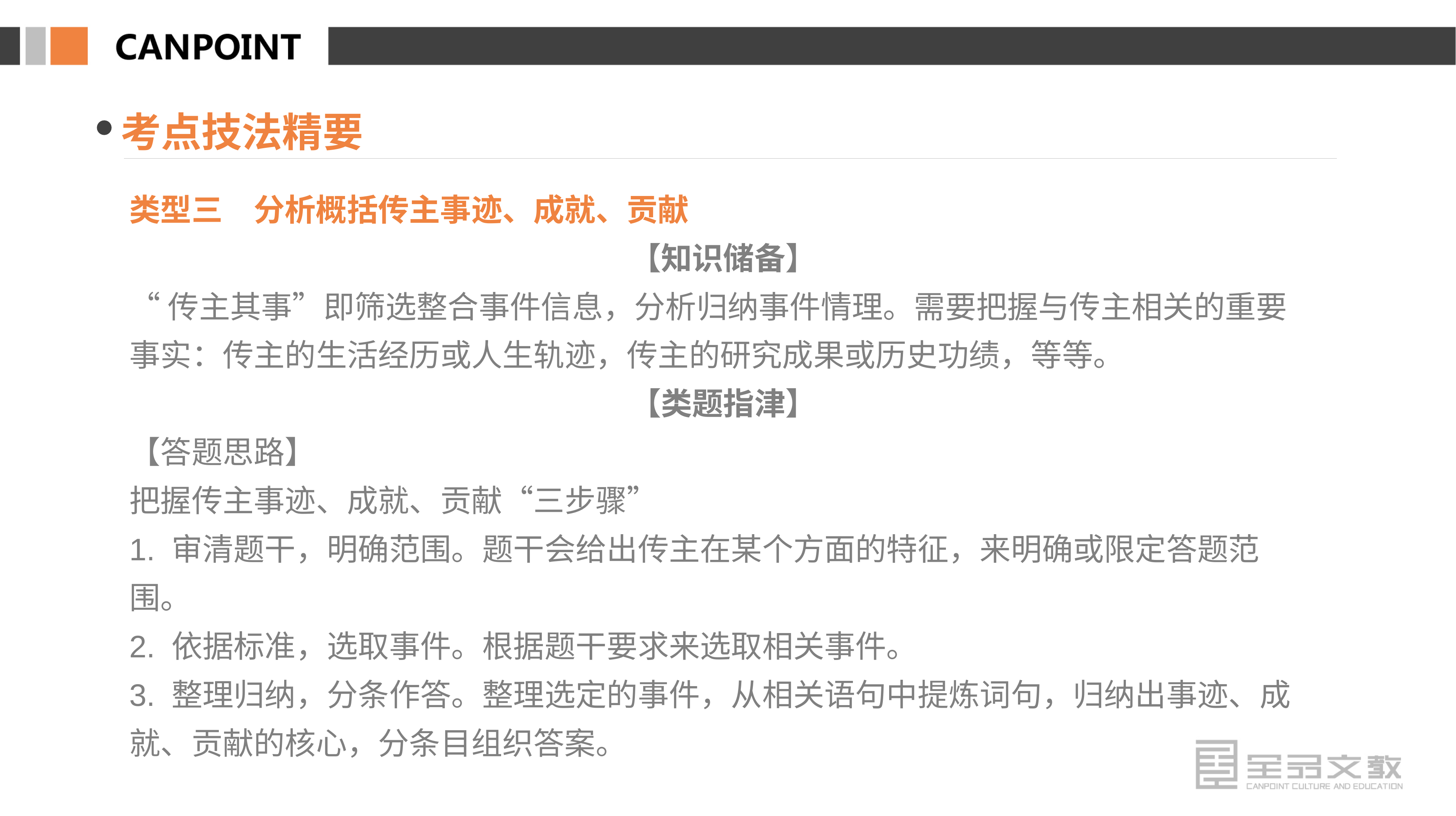

考点技法精要

类型三　分析概括传主事迹、成就、贡献
【知识储备】
“传主其事”即筛选整合事件信息，分析归纳事件情理。需要把握与传主相关的重要事实：传主的生活经历或人生轨迹，传主的研究成果或历史功绩，等等。
【类题指津】
【答题思路】
把握传主事迹、成就、贡献“三步骤”
1. 审清题干，明确范围。题干会给出传主在某个方面的特征，来明确或限定答题范围。
2. 依据标准，选取事件。根据题干要求来选取相关事件。
3. 整理归纳，分条作答。整理选定的事件，从相关语句中提炼词句，归纳出事迹、成就、贡献的核心，分条目组织答案。